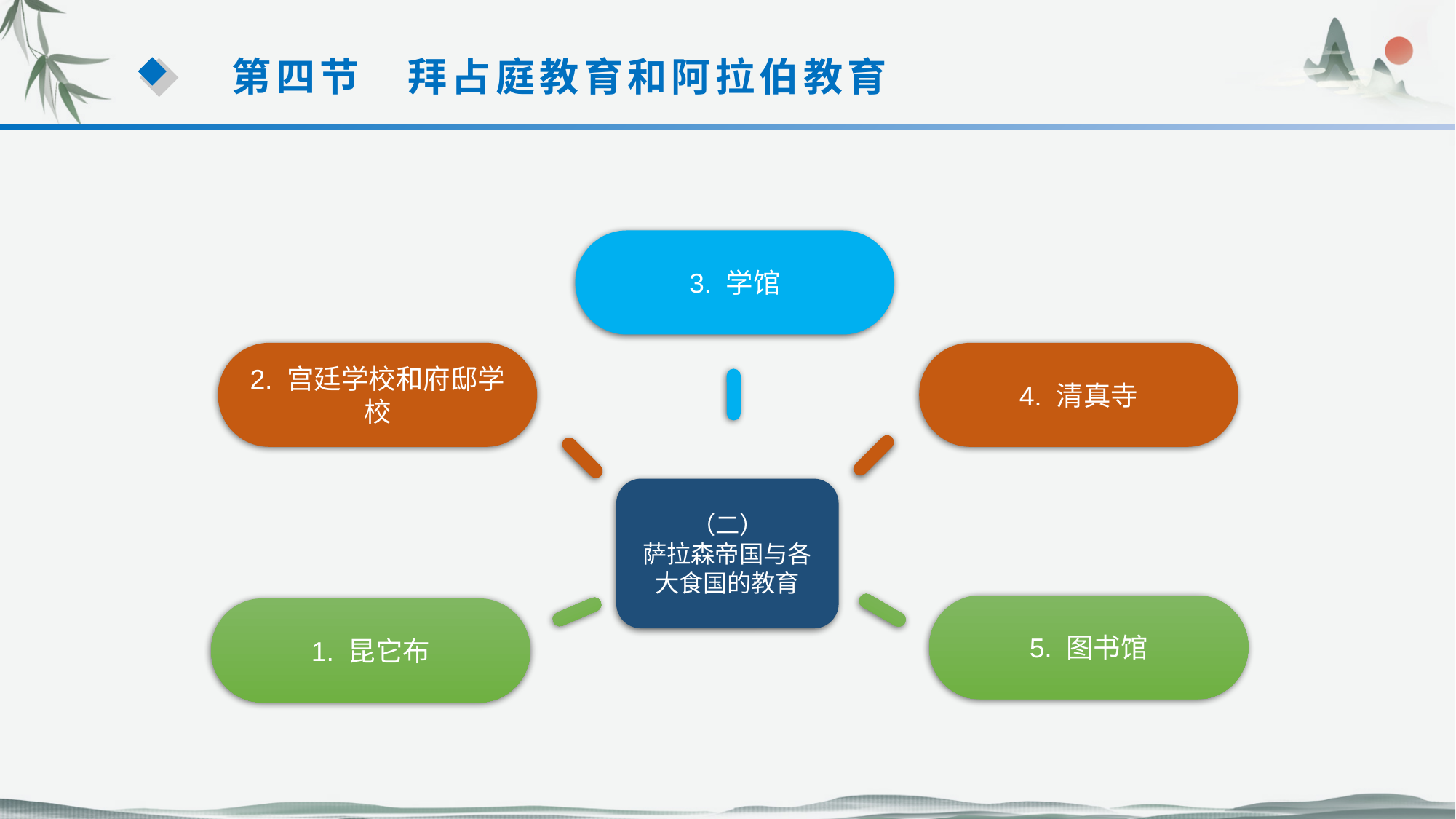

第四节　拜占庭教育和阿拉伯教育

3. 学馆

2. 宫廷学校和府邸学校

4. 清真寺

（二）
萨拉森帝国与各大食国的教育
5. 图书馆

1. 昆它布